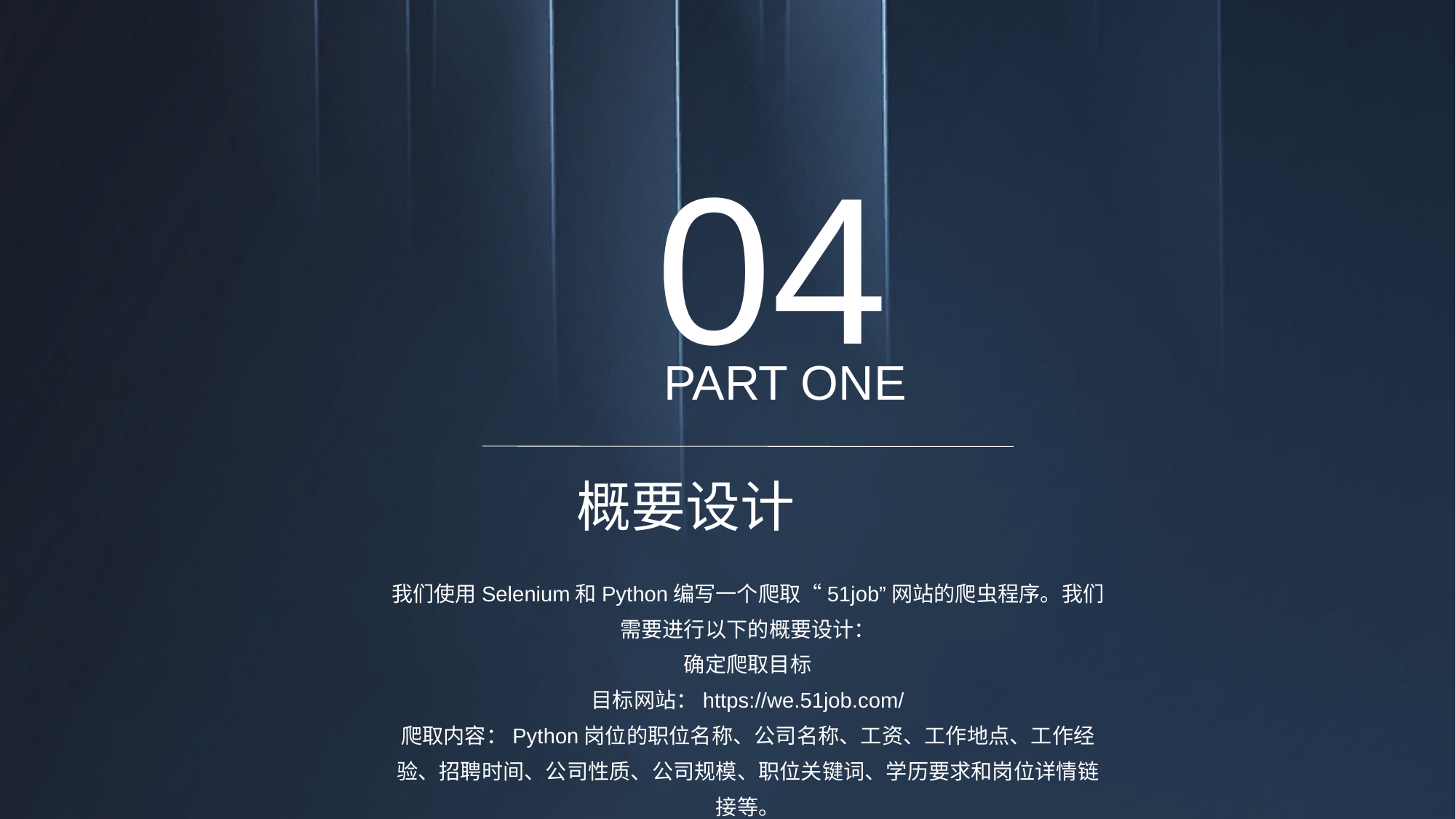

04
PART ONE

概要设计
我们使用Selenium和Python编写一个爬取“51job”网站的爬虫程序。我们需要进行以下的概要设计：
确定爬取目标
目标网站：https://we.51job.com/
爬取内容：Python岗位的职位名称、公司名称、工资、工作地点、工作经验、招聘时间、公司性质、公司规模、职位关键词、学历要求和岗位详情链接等。
确定所需技术
网络爬虫框架：Selenium
开发语言：Python
数据处理：csv文件格式
第三方库：lxml、csv